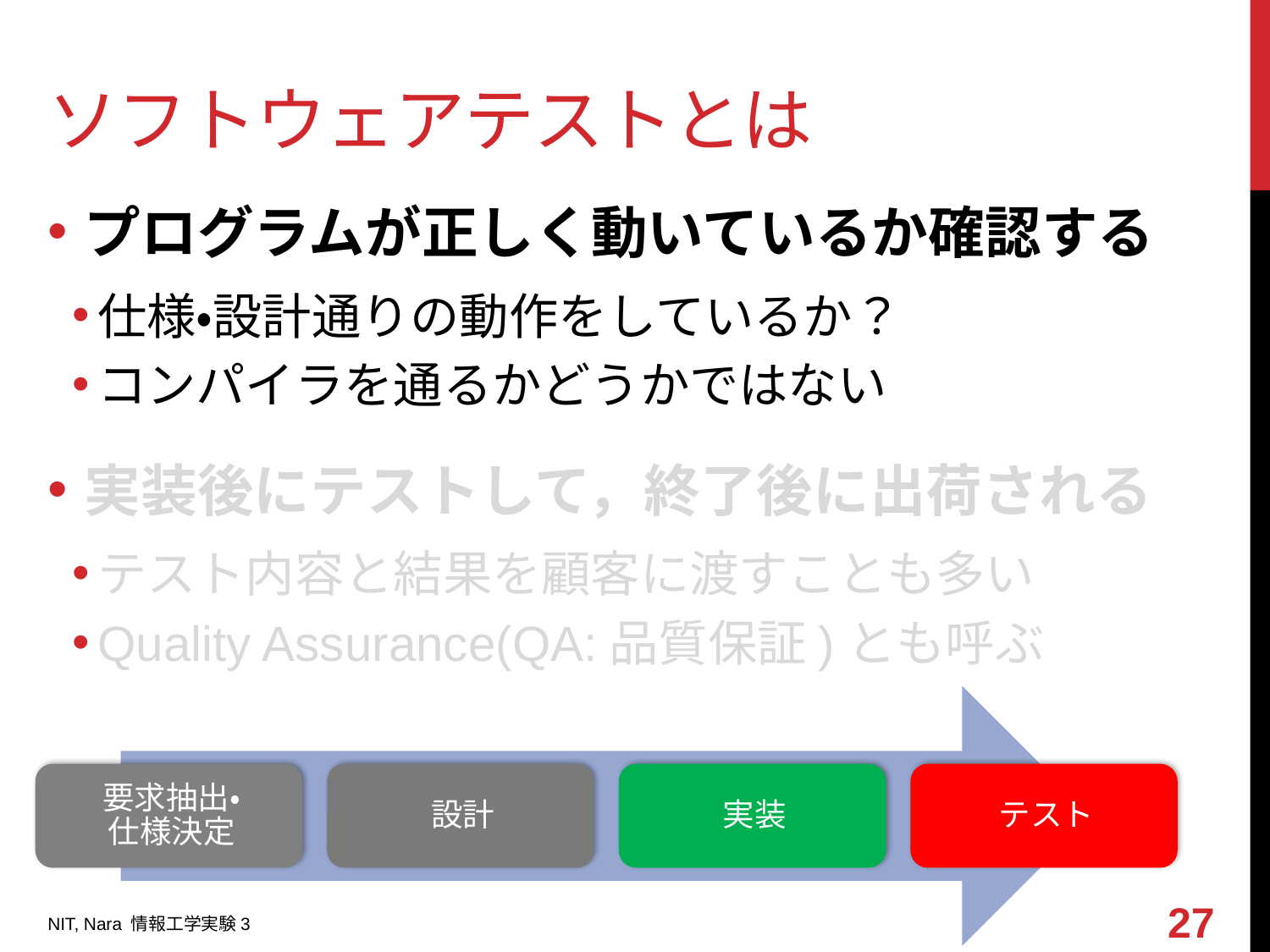

# ソフトウェアテストとは
プログラムが正しく動いているか確認する
仕様・設計通りの動作をしているか？
コンパイラを通るかどうかではない

実装後にテストして，終了後に出荷される
テスト内容と結果を顧客に渡すことも多い
Quality Assurance(QA:品質保証)とも呼ぶ

要求抽出・
仕様決定
設計
実装
テスト
27
NIT, Nara 情報工学実験3